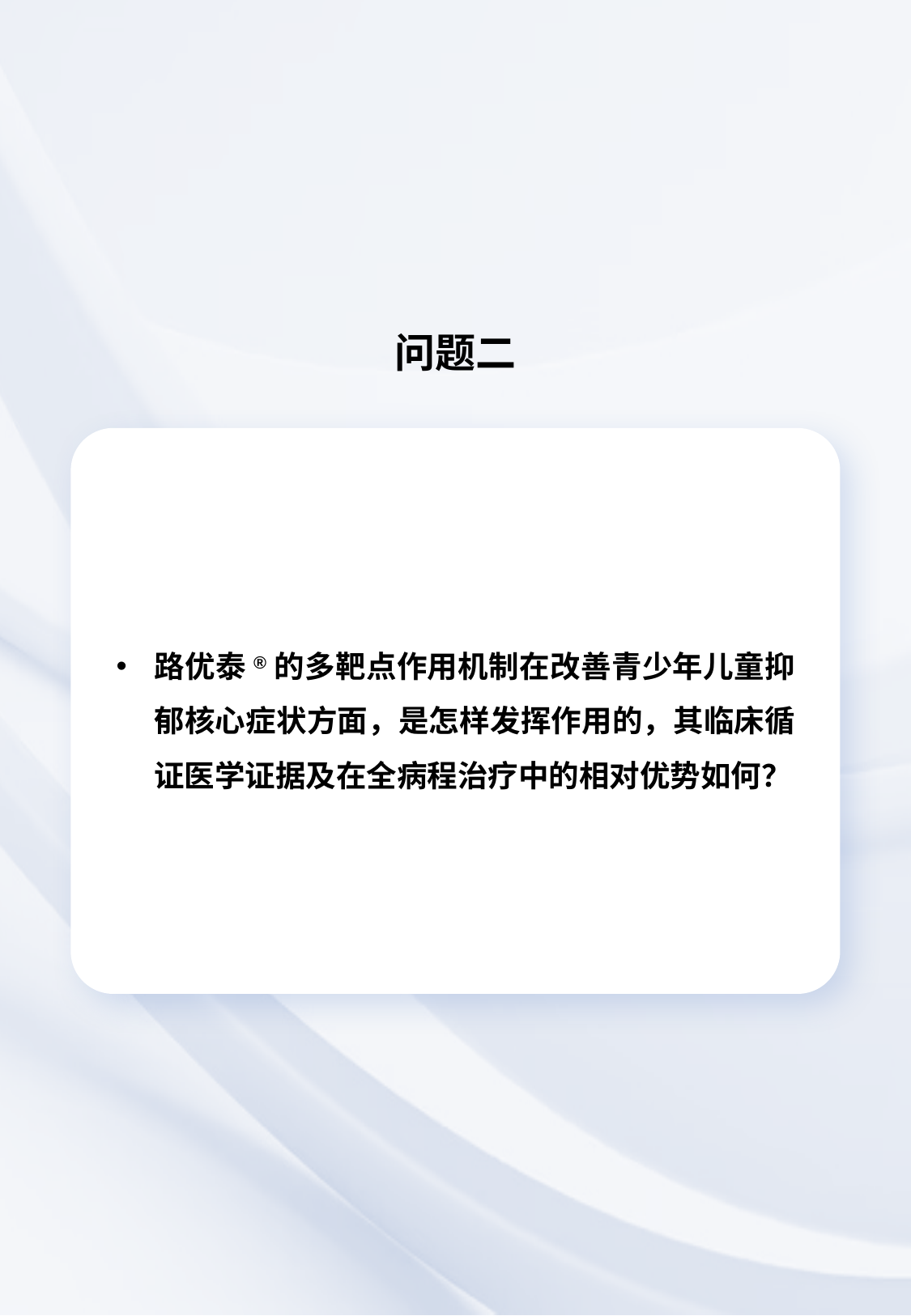

问题二

路优泰®的多靶点作用机制在改善青少年儿童抑郁核心症状方面，是怎样发挥作用的，其临床循证医学证据及在全病程治疗中的相对优势如何？